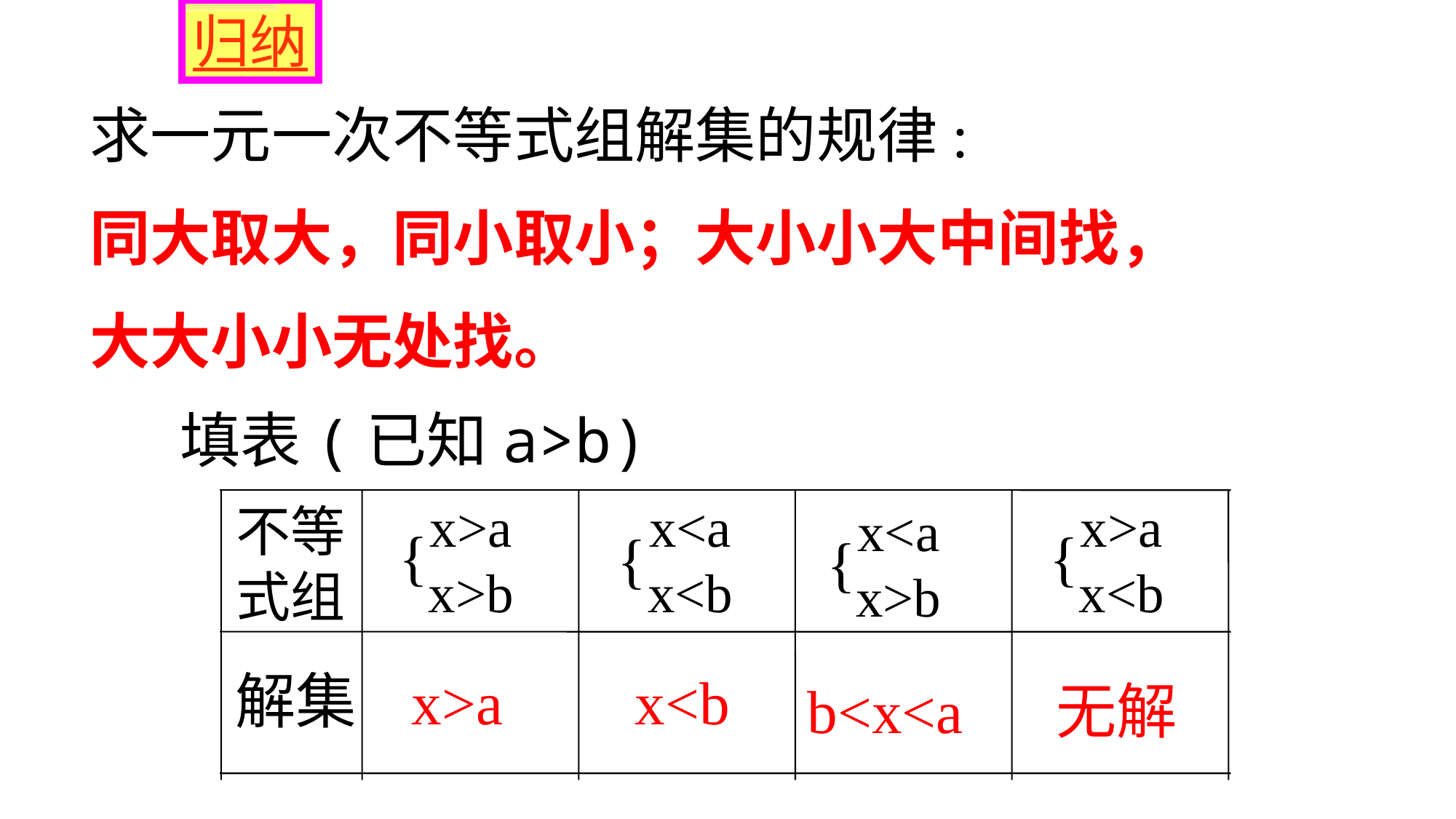

#
归纳
求一元一次不等式组解集的规律:
同大取大，同小取小；大小小大中间找，
大大小小无处找。
填表(已知a>b)
x>a
x>b
{
x<a
x<b
{
x>a
x<b
{

不等
式组
x<a
x>b
{

解集

x>a
x<b
b<x<a
无解